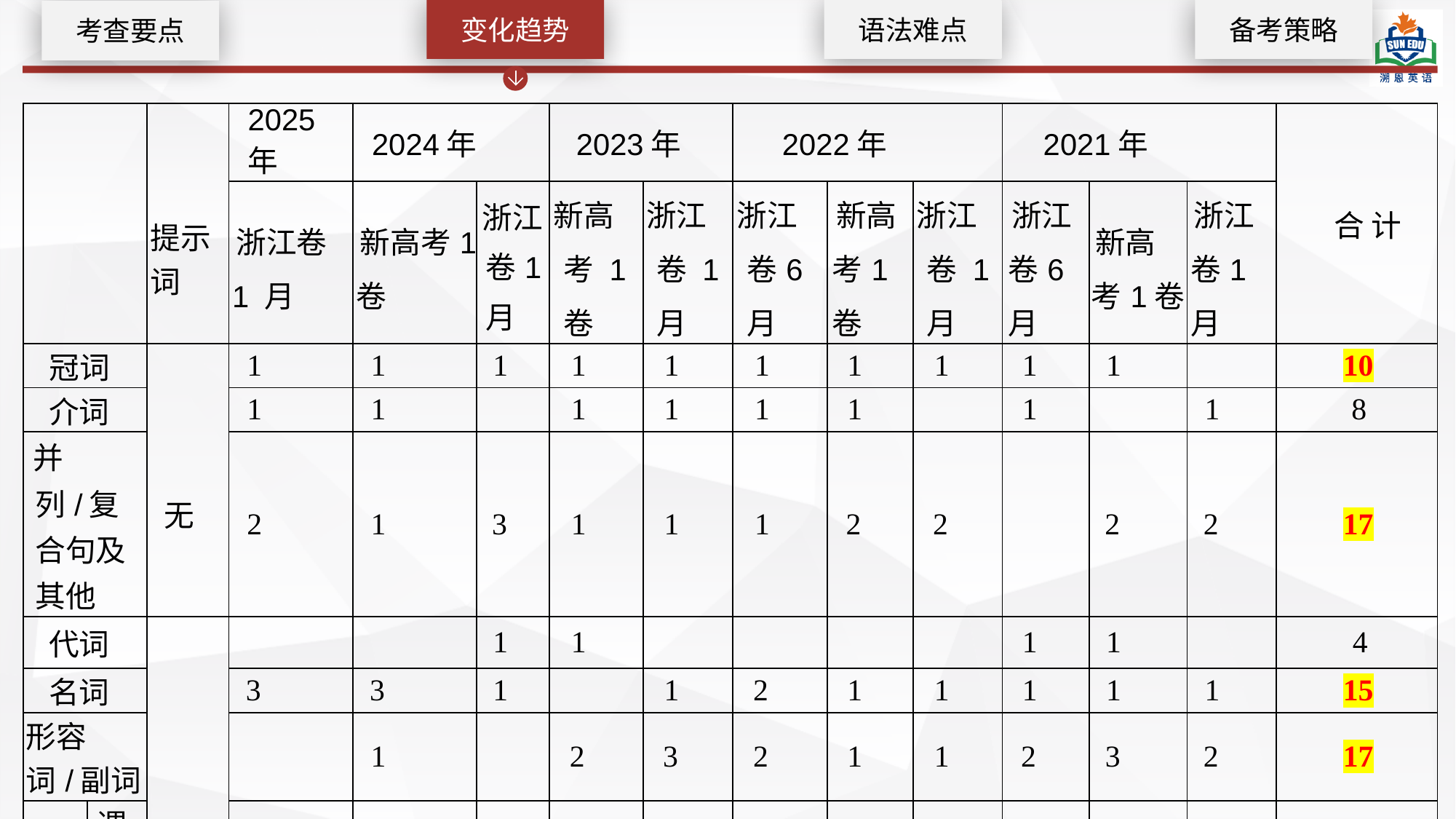

变化趋势
语法难点
备考策略
考查要点

|  |  | 提示词 | 2025年 | 2024年 |  | 2023年 |  | 2022年 |  |  | 2021年 |  |  | 合 计 |
| --- | --- | --- | --- | --- | --- | --- | --- | --- | --- | --- | --- | --- | --- | --- |
|  |  |  | 浙江卷1 月 | 新高考1卷 | 浙江 卷1 月 | 新高考 1卷 | 浙江卷 1月 | 浙江卷6月 | 新高 考1卷 | 浙江卷 1月 | 浙江 卷6月 | 新高 考1卷 | 浙江 卷1月 |  |
| 冠词 |  | 无 | 1 | 1 | 1 | 1 | 1 | 1 | 1 | 1 | 1 | 1 |  | 10 |
| 介词 |  |  | 1 | 1 |  | 1 | 1 | 1 | 1 |  | 1 |  | 1 | 8 |
| 并列/复合句及其他 |  |  | 2 | 1 | 3 | 1 | 1 | 1 | 2 | 2 |  | 2 | 2 | 17 |
| 代词 |  | 有 |  |  | 1 | 1 |  |  |  |  | 1 | 1 |  | 4 |
| 名词 |  |  | 3 | 3 | 1 |  | 1 | 2 | 1 | 1 | 1 | 1 | 1 | 15 |
| 形容词/副词 |  |  |  | 1 |  | 2 | 3 | 2 | 1 | 1 | 2 | 3 | 2 | 17 |
| 动词 | 谓语 |  | 1 | 1 | 2 |  | 2 | 2 | 2 | 3 | 3 | 1 | 2 | 19 |
|  | 非谓语 |  | 2 | 2 | 2 | 4 | 1 | 1 | 2 | 2 | 2 | 1 | 2 | 21 |